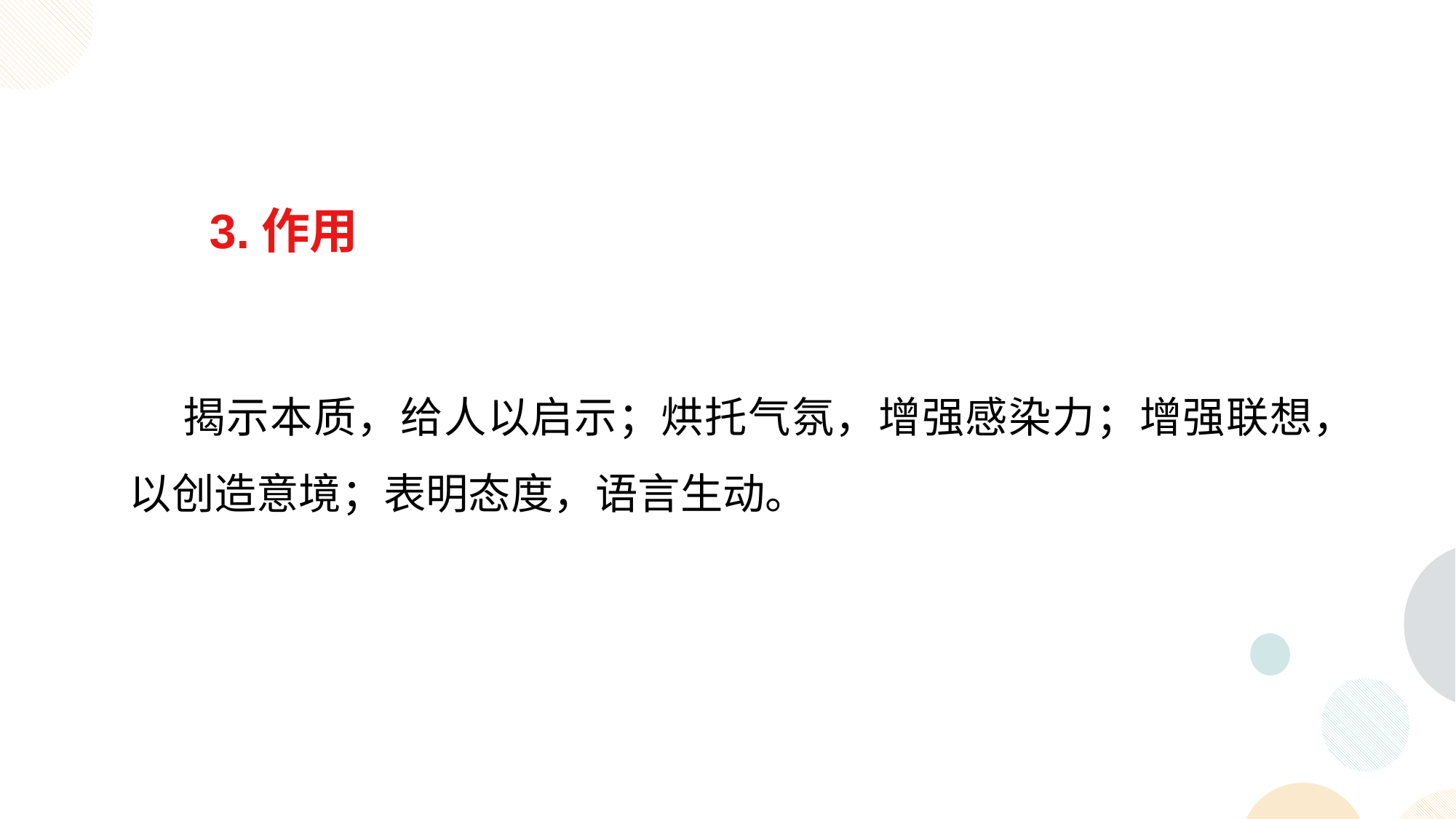

3.作用
    揭示本质，给人以启示；烘托气氛，增强感染力；增强联想，以创造意境；表明态度，语言生动。